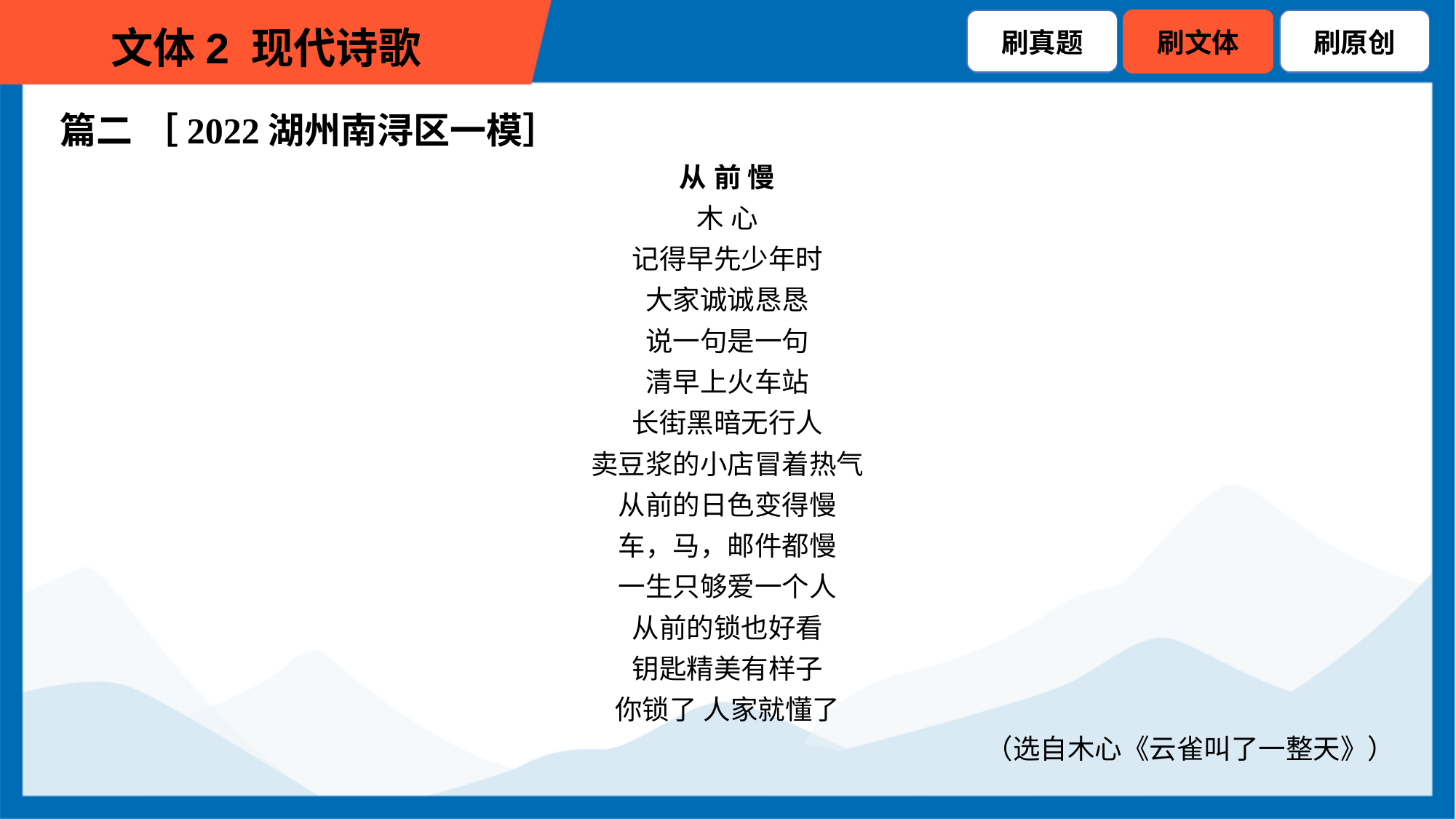

篇二 ［2022湖州南浔区一模］
从 前 慢
木 心
记得早先少年时
大家诚诚恳恳
说一句是一句
清早上火车站
长街黑暗无行人
卖豆浆的小店冒着热气
从前的日色变得慢
车，马，邮件都慢
一生只够爱一个人
从前的锁也好看
钥匙精美有样子
你锁了 人家就懂了
（选自木心《云雀叫了一整天》）